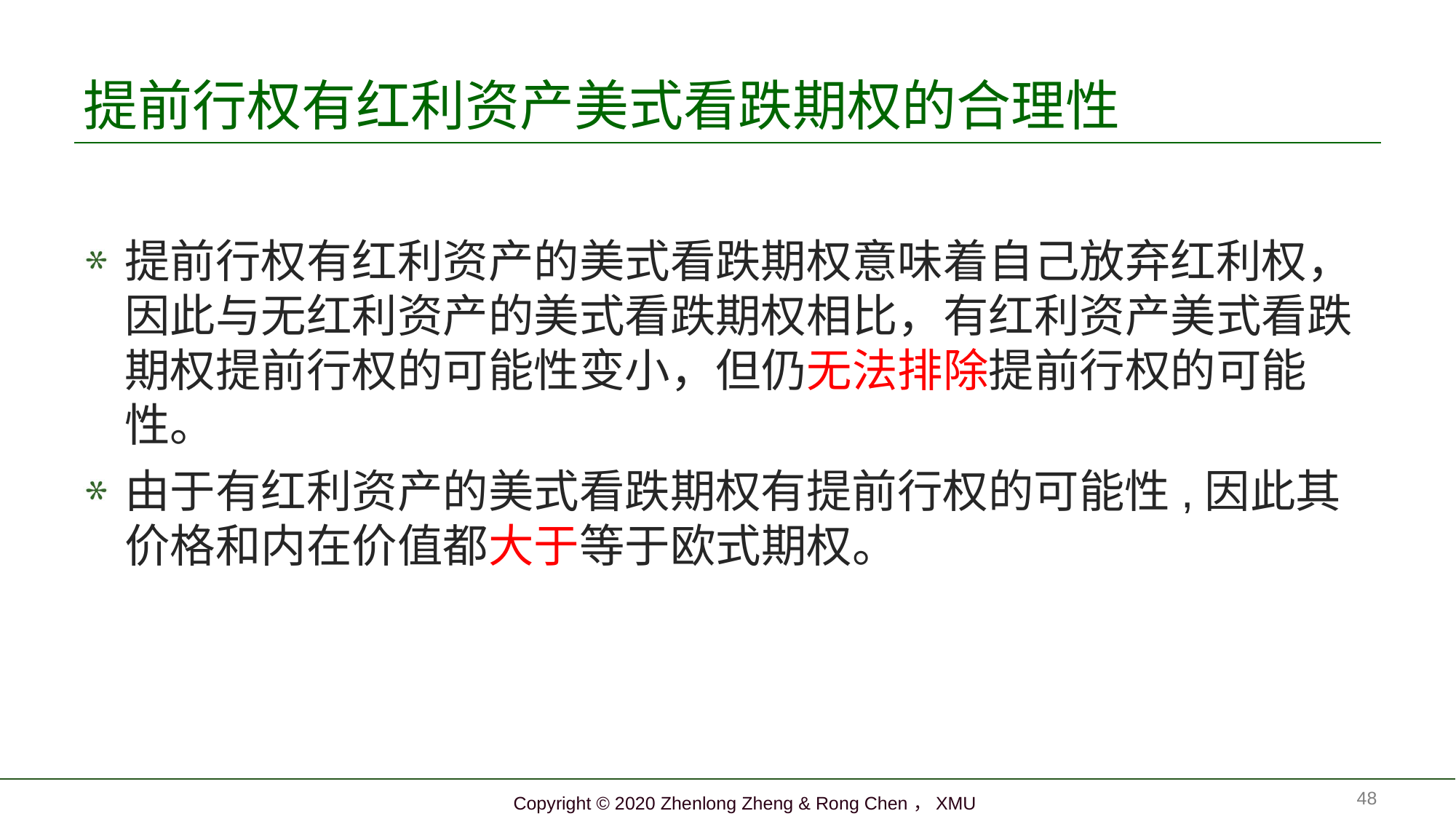

# 提前行权有红利资产美式看跌期权的合理性

提前行权有红利资产的美式看跌期权意味着自己放弃红利权，因此与无红利资产的美式看跌期权相比，有红利资产美式看跌期权提前行权的可能性变小，但仍无法排除提前行权的可能性。
由于有红利资产的美式看跌期权有提前行权的可能性,因此其价格和内在价值都大于等于欧式期权。

48